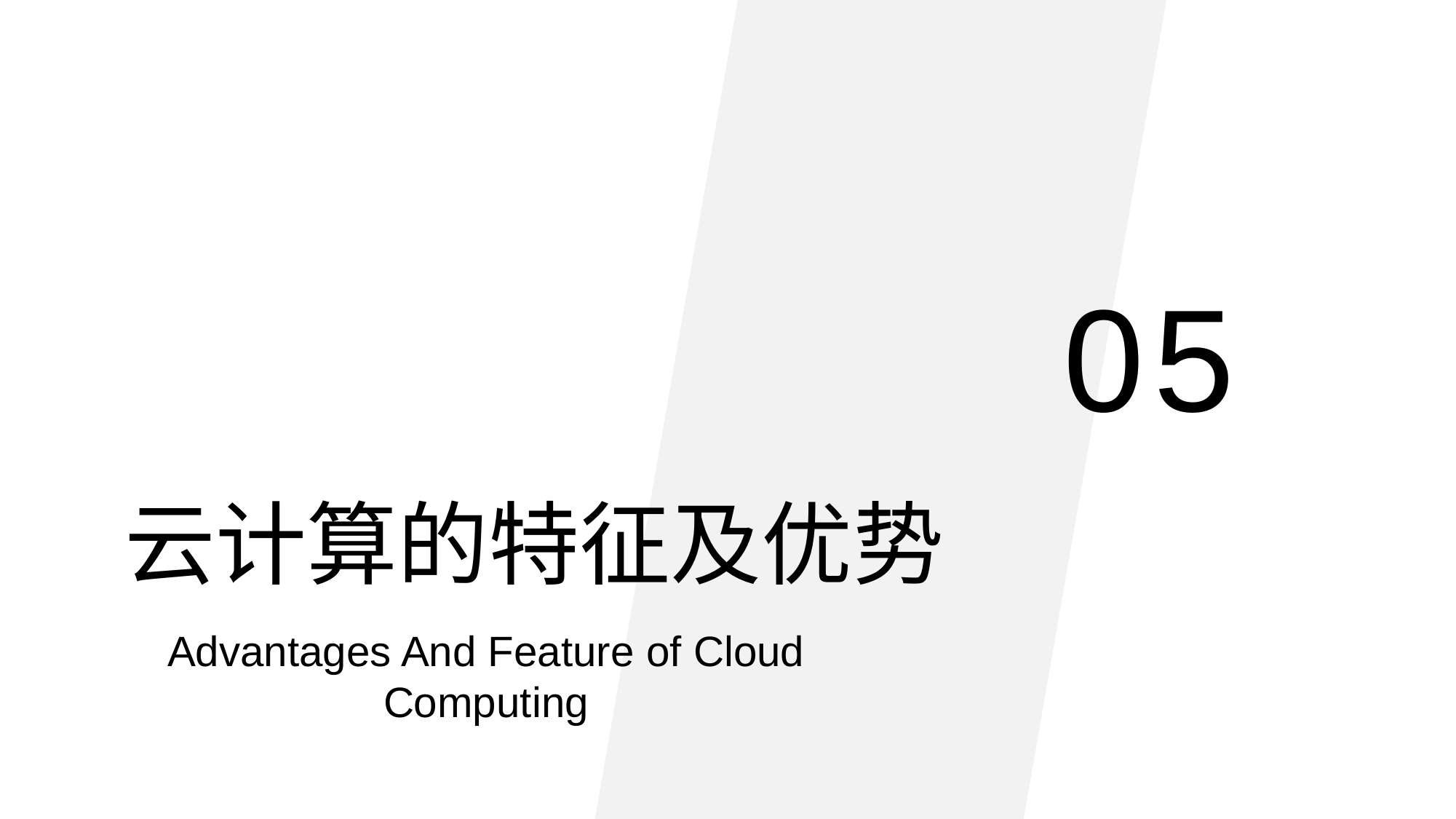

05
云计算的特征及优势
Advantages And Feature of Cloud Computing